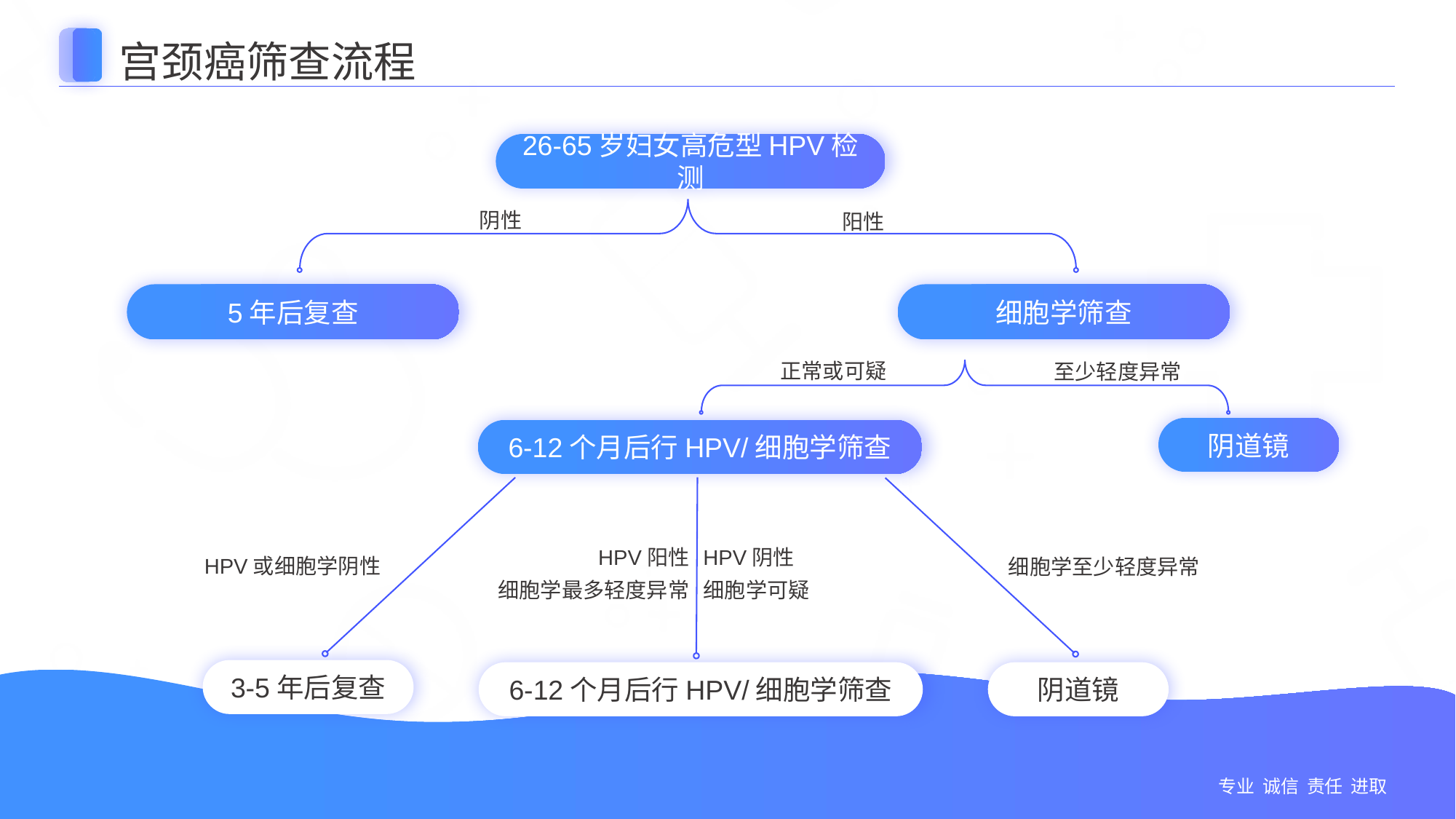

宫颈癌筛查流程
26-65岁妇女高危型HPV检测

阴性
阳性
5年后复查
细胞学筛查
至少轻度异常
正常或可疑

阴道镜
6-12个月后行HPV/细胞学筛查

HPV阳性
细胞学最多轻度异常
HPV阴性
细胞学可疑
HPV或细胞学阴性
细胞学至少轻度异常

3-5年后复查
6-12个月后行HPV/细胞学筛查
阴道镜